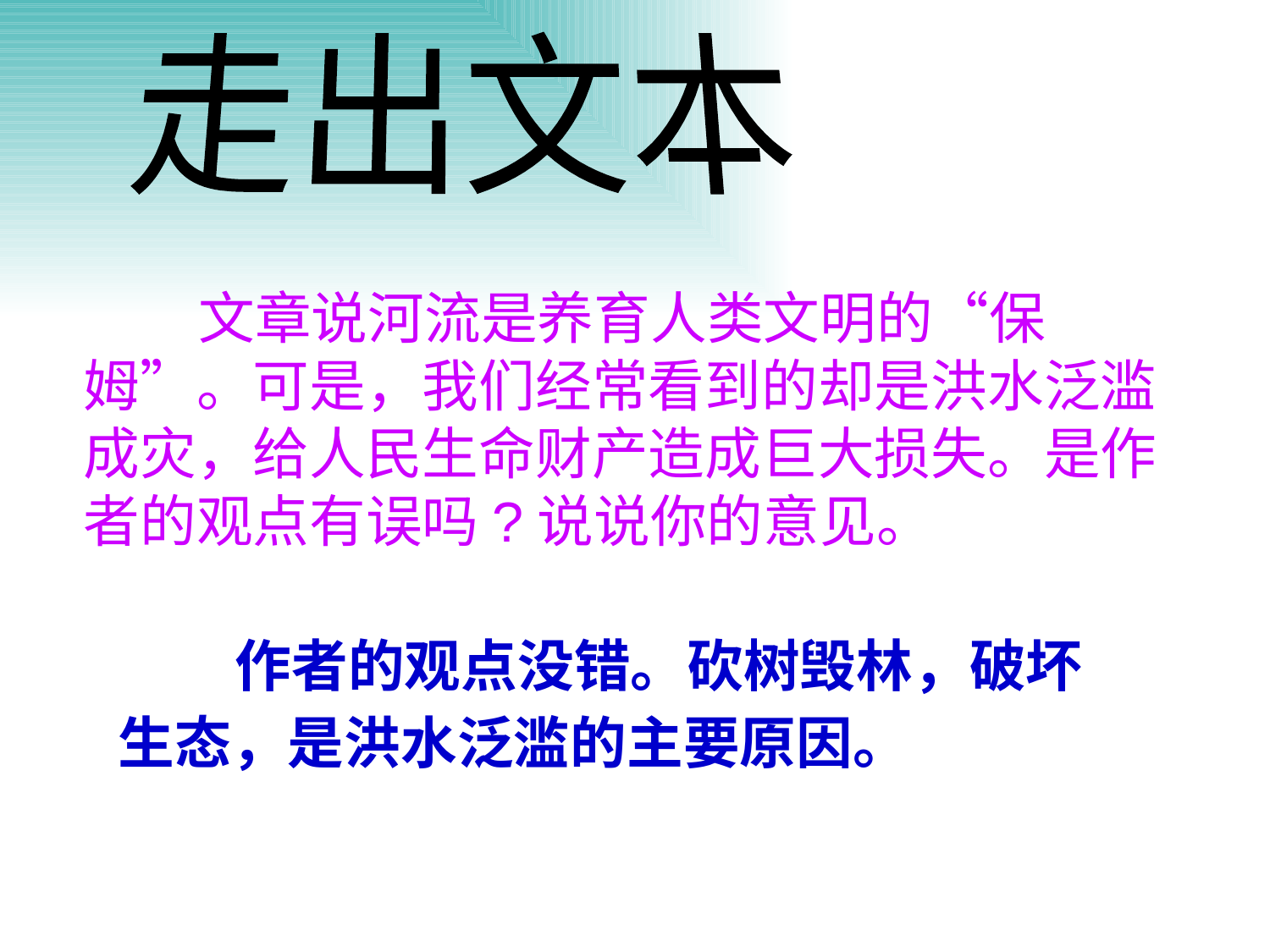

走出文本
           文章说河流是养育人类文明的“保姆”。可是，我们经常看到的却是洪水泛滥成灾，给人民生命财产造成巨大损失。是作者的观点有误吗?说说你的意见。
        作者的观点没错。砍树毁林，破坏生态，是洪水泛滥的主要原因。